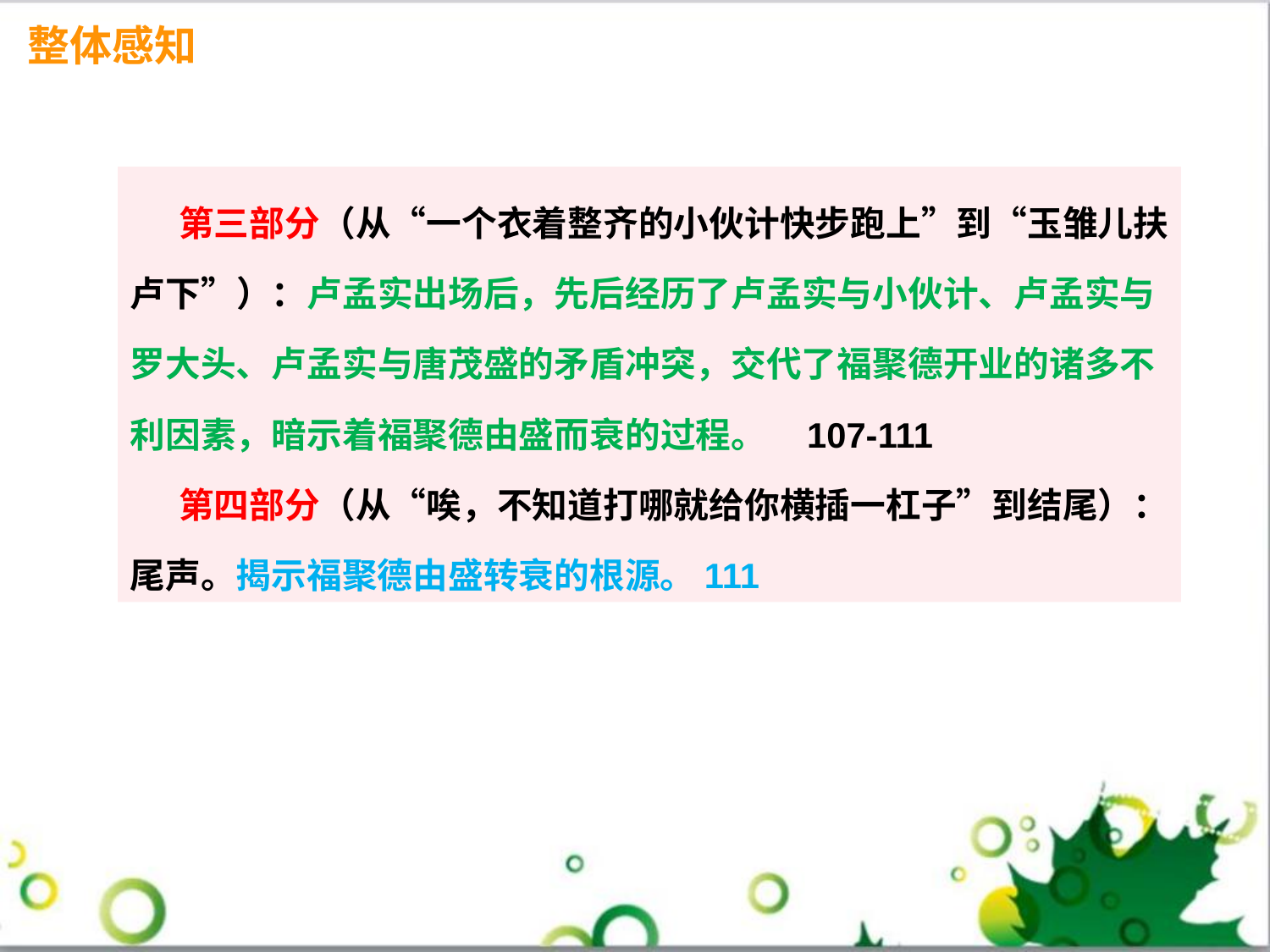

整体感知
     第三部分（从“一个衣着整齐的小伙计快步跑上”到“玉雏儿扶卢下”）：卢孟实出场后，先后经历了卢孟实与小伙计、卢孟实与罗大头、卢孟实与唐茂盛的矛盾冲突，交代了福聚德开业的诸多不利因素，暗示着福聚德由盛而衰的过程。    107-111
     第四部分（从“唉，不知道打哪就给你横插一杠子”到结尾）：尾声。揭示福聚德由盛转衰的根源。111